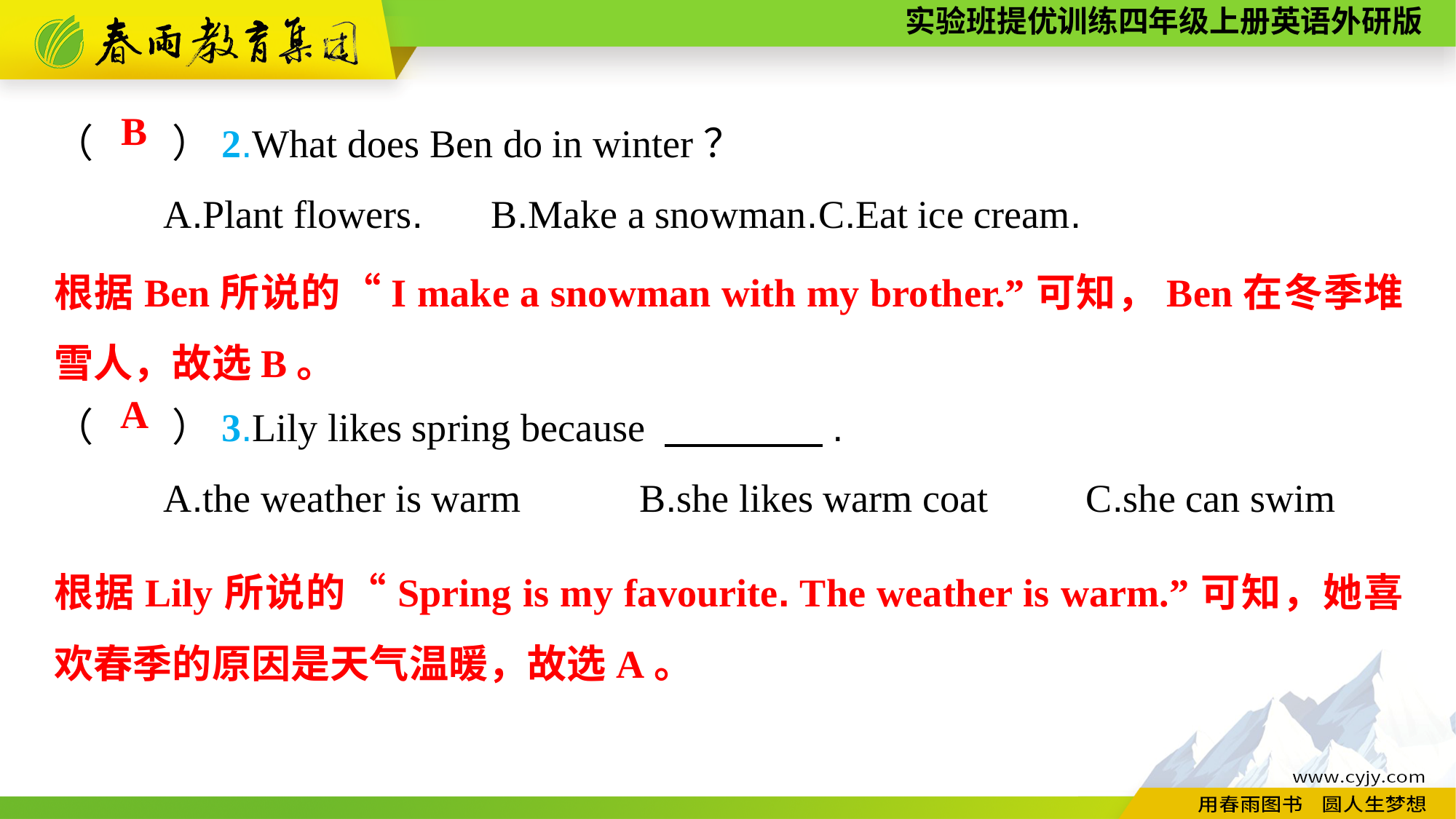

（　　）2.What does Ben do in winter？
	A.Plant flowers.	B.Make a snowman.	C.Eat ice cream.

（　　）3.Lily likes spring because 　　　　.
	A.the weather is warm	    B.she likes warm coat	     C.she can swim

B
根据Ben所说的“I make a snowman with my brother.”可知，Ben在冬季堆雪人，故选B。
A
根据Lily所说的“Spring is my favourite. The weather is warm.”可知，她喜欢春季的原因是天气温暖，故选A。